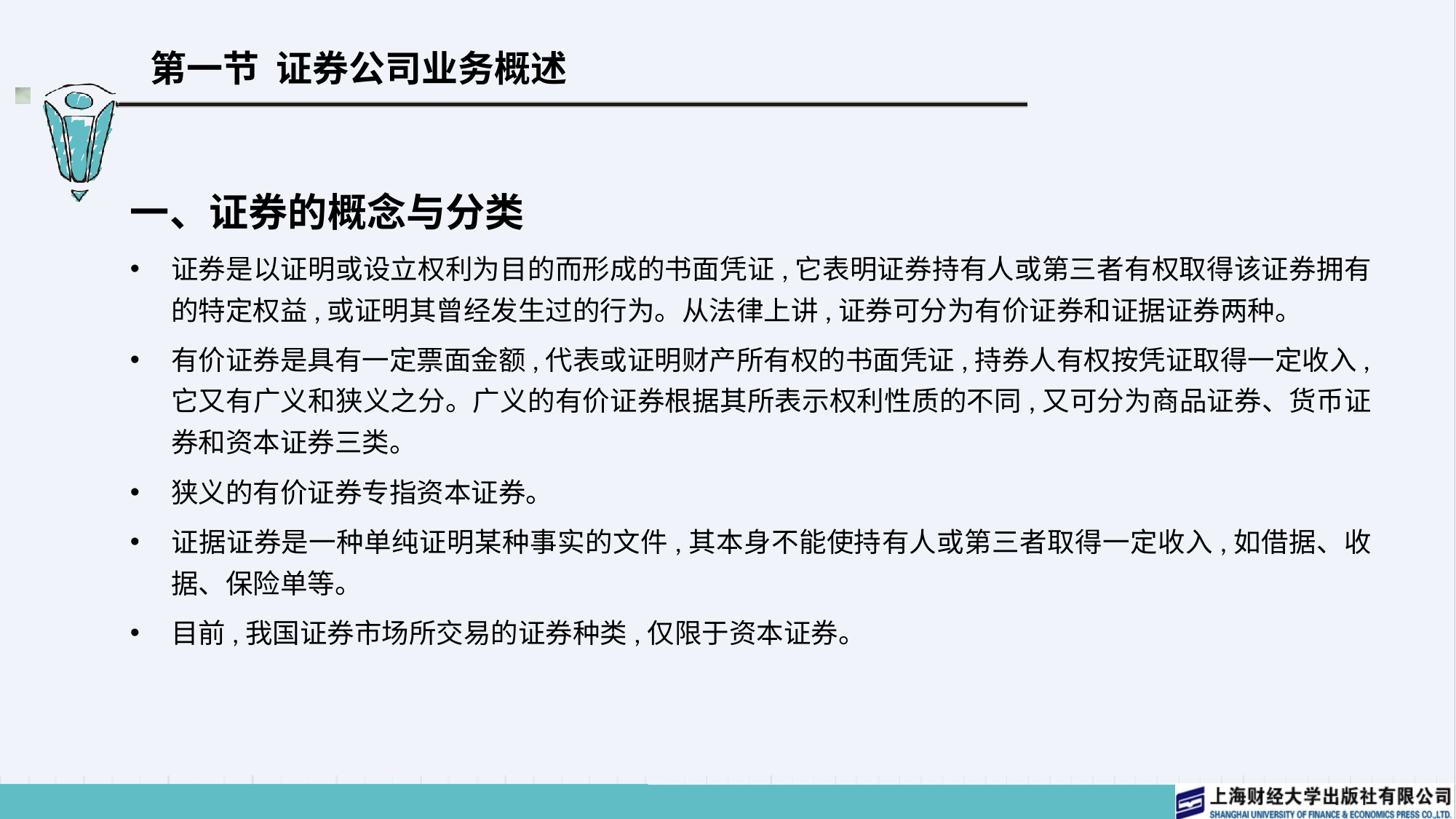

# 第一节  证券公司业务概述
一、证券的概念与分类
证券是以证明或设立权利为目的而形成的书面凭证,它表明证券持有人或第三者有权取得该证券拥有的特定权益,或证明其曾经发生过的行为。从法律上讲,证券可分为有价证券和证据证券两种。
有价证券是具有一定票面金额,代表或证明财产所有权的书面凭证,持券人有权按凭证取得一定收入,它又有广义和狭义之分。广义的有价证券根据其所表示权利性质的不同,又可分为商品证券、货币证券和资本证券三类。
狭义的有价证券专指资本证券。
证据证券是一种单纯证明某种事实的文件,其本身不能使持有人或第三者取得一定收入,如借据、收据、保险单等。
目前,我国证券市场所交易的证券种类,仅限于资本证券。